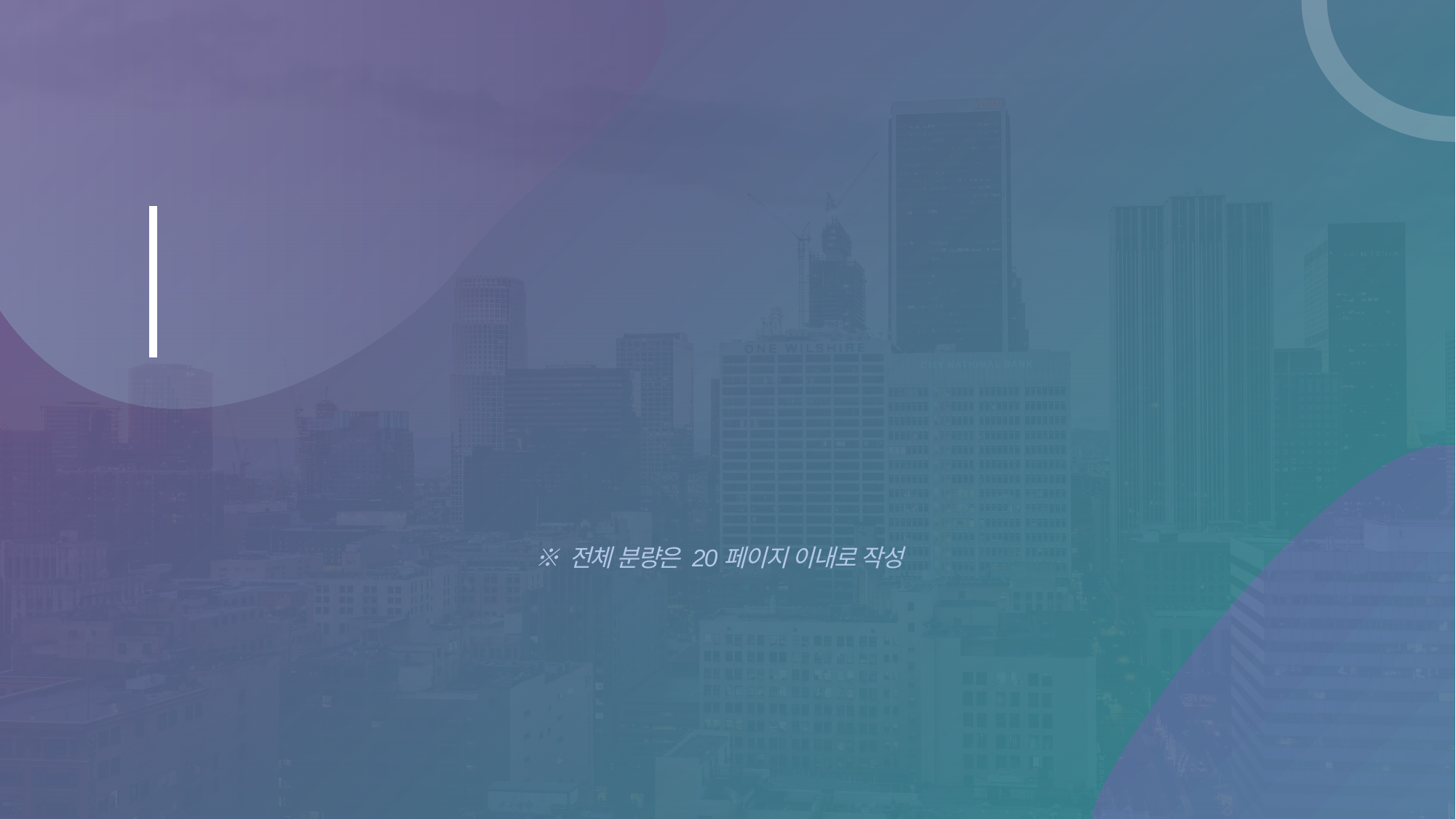

#

※ 전체 분량은 20페이지 이내로 작성